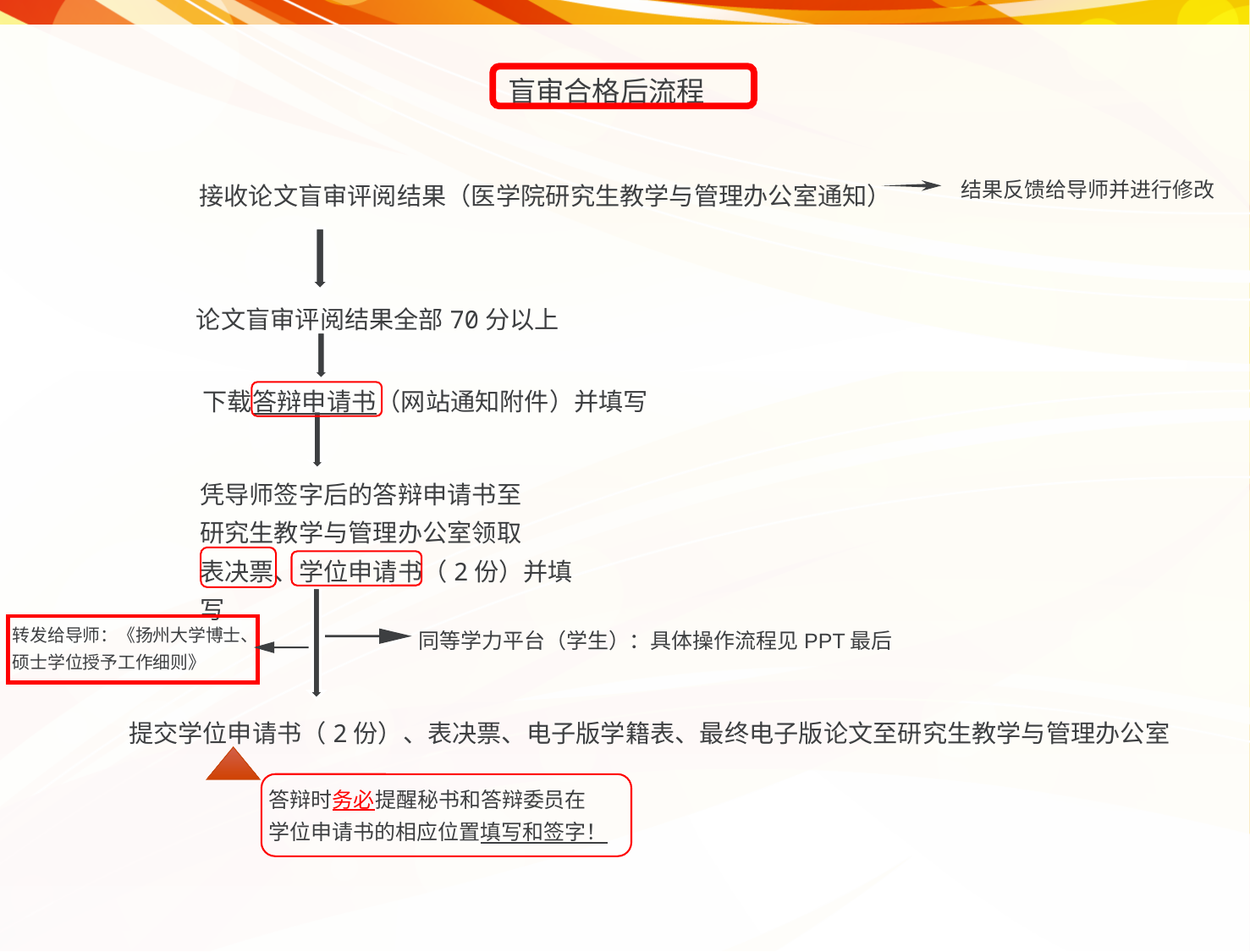

盲审合格后流程

结果反馈给导师并进行修改
接收论文盲审评阅结果（医学院研究生教学与管理办公室通知）

论文盲审评阅结果全部70分以上

下载答辩申请书（网站通知附件）并填写

凭导师签字后的答辩申请书至
研究生教学与管理办公室领取
表决票、学位申请书（2份）并填写

提交学位申请书（2份）、表决票、电子版学籍表、最终电子版论文至研究生教学与管理办公室

答辩时务必提醒秘书和答辩委员在
学位申请书的相应位置填写和签字！

转发给导师：《扬州大学博士、硕士学位授予工作细则》
同等学力平台（学生）：具体操作流程见PPT最后